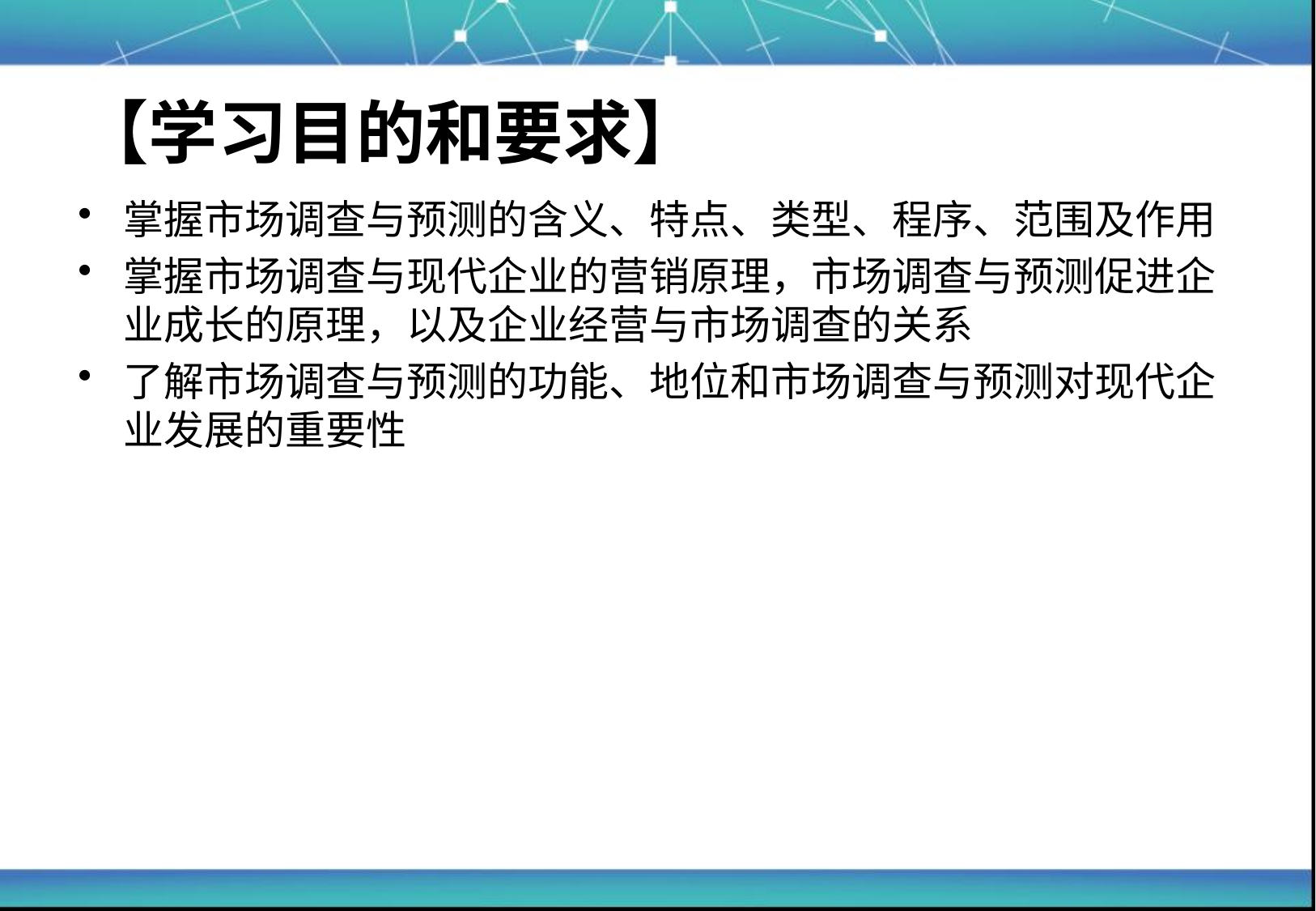

# 【学习目的和要求】
掌握市场调查与预测的含义、特点、类型、程序、范围及作用
掌握市场调查与现代企业的营销原理，市场调查与预测促进企业成长的原理，以及企业经营与市场调查的关系
了解市场调查与预测的功能、地位和市场调查与预测对现代企业发展的重要性